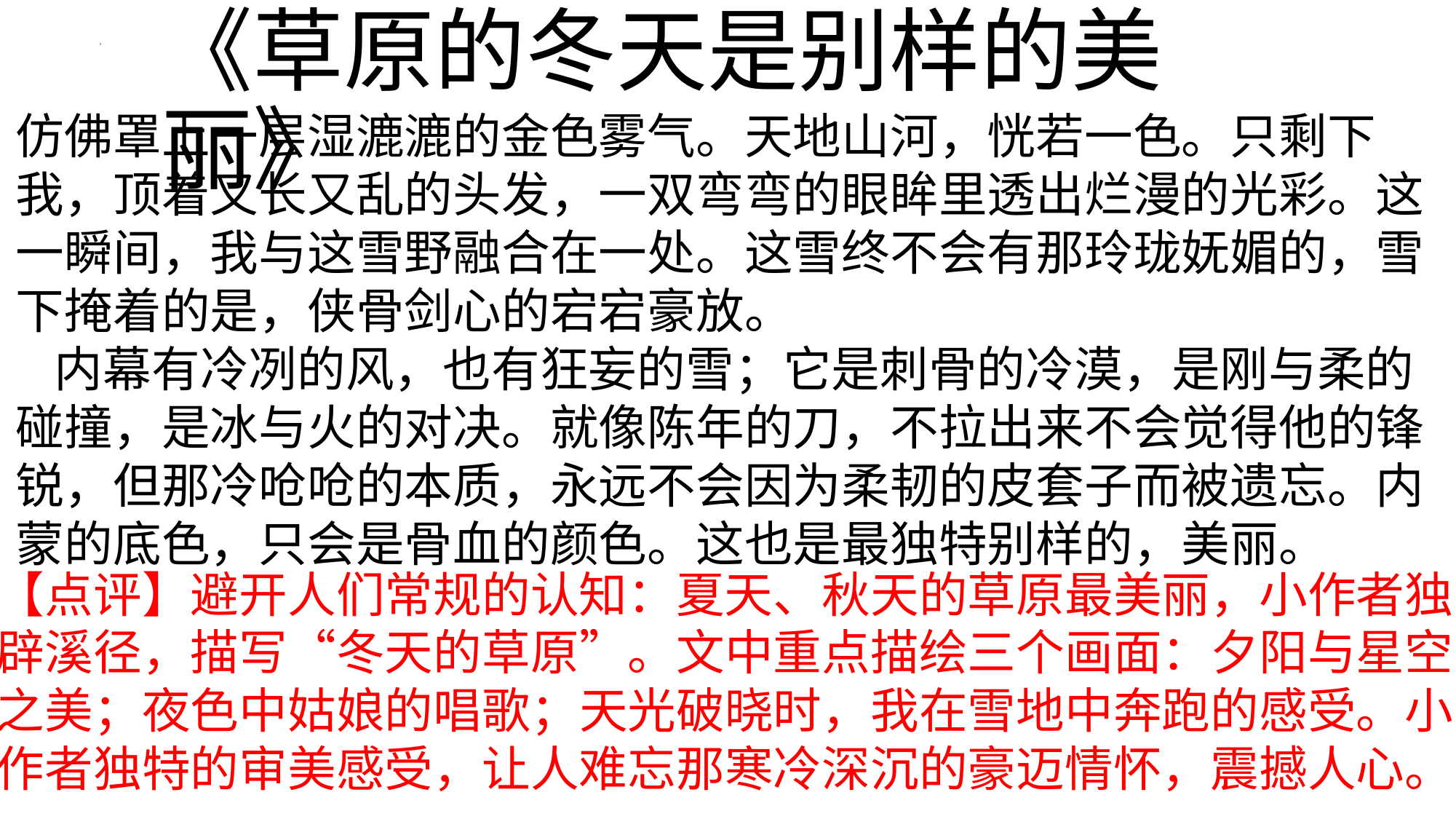

《草原的冬天是别样的美丽》
仿佛罩上一层湿漉漉的金色雾气。天地山河，恍若一色。只剩下我，顶着又长又乱的头发，一双弯弯的眼眸里透出烂漫的光彩。这一瞬间，我与这雪野融合在一处。这雪终不会有那玲珑妩媚的，雪下掩着的是，侠骨剑心的宕宕豪放。
  内幕有冷冽的风，也有狂妄的雪；它是刺骨的冷漠，是刚与柔的碰撞，是冰与火的对决。就像陈年的刀，不拉出来不会觉得他的锋锐，但那冷呛呛的本质，永远不会因为柔韧的皮套子而被遗忘。内蒙的底色，只会是骨血的颜色。这也是最独特别样的，美丽。
【点评】避开人们常规的认知：夏天、秋天的草原最美丽，小作者独辟溪径，描写“冬天的草原”。文中重点描绘三个画面：夕阳与星空之美；夜色中姑娘的唱歌；天光破晓时，我在雪地中奔跑的感受。小作者独特的审美感受，让人难忘那寒冷深沉的豪迈情怀，震撼人心。